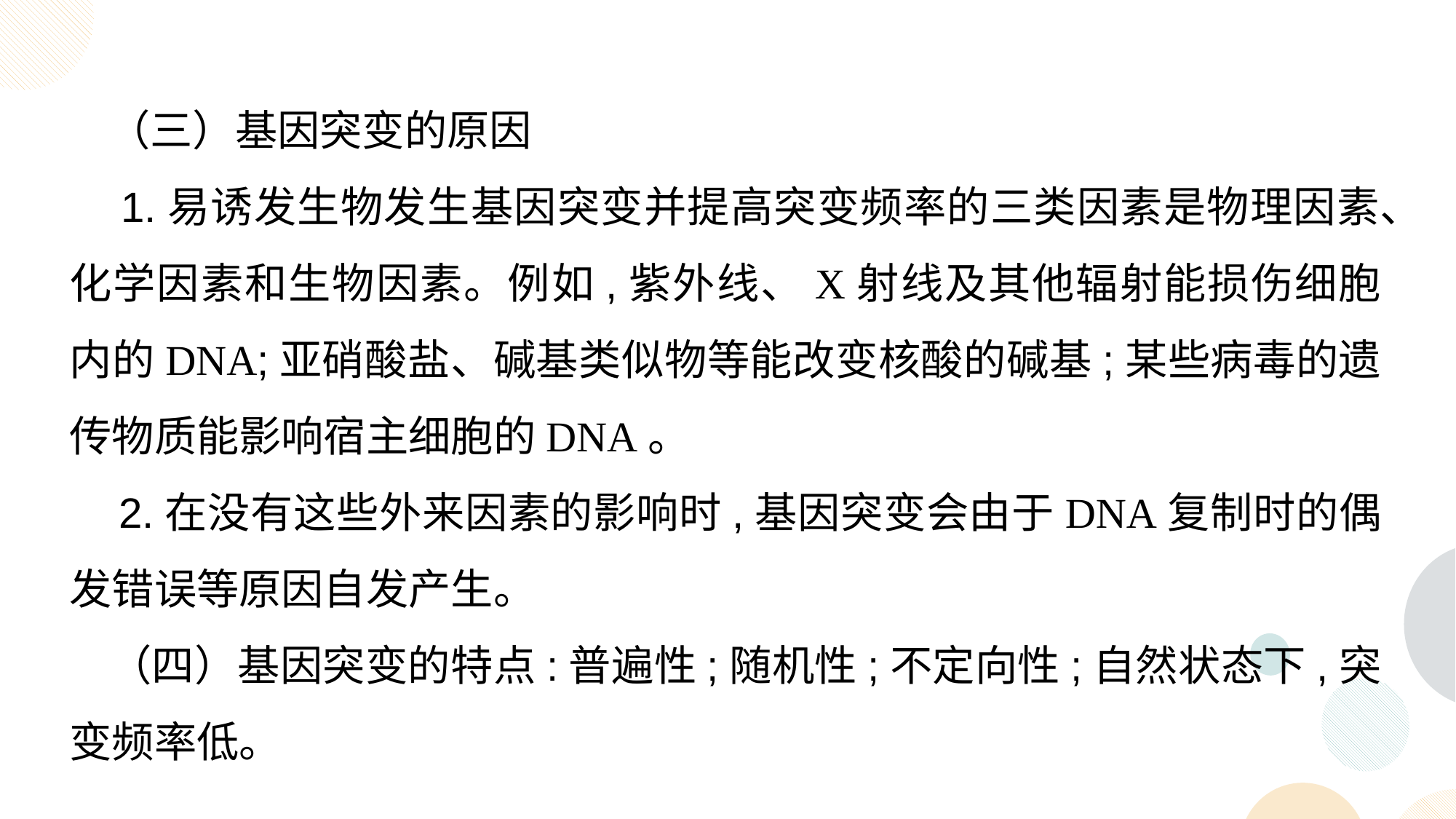

（三）基因突变的原因
    1.易诱发生物发生基因突变并提高突变频率的三类因素是物理因素、化学因素和生物因素。例如,紫外线、X射线及其他辐射能损伤细胞内的DNA;亚硝酸盐、碱基类似物等能改变核酸的碱基;某些病毒的遗传物质能影响宿主细胞的DNA。
    2.在没有这些外来因素的影响时,基因突变会由于DNA复制时的偶发错误等原因自发产生。
   （四）基因突变的特点:普遍性;随机性;不定向性;自然状态下,突变频率低。